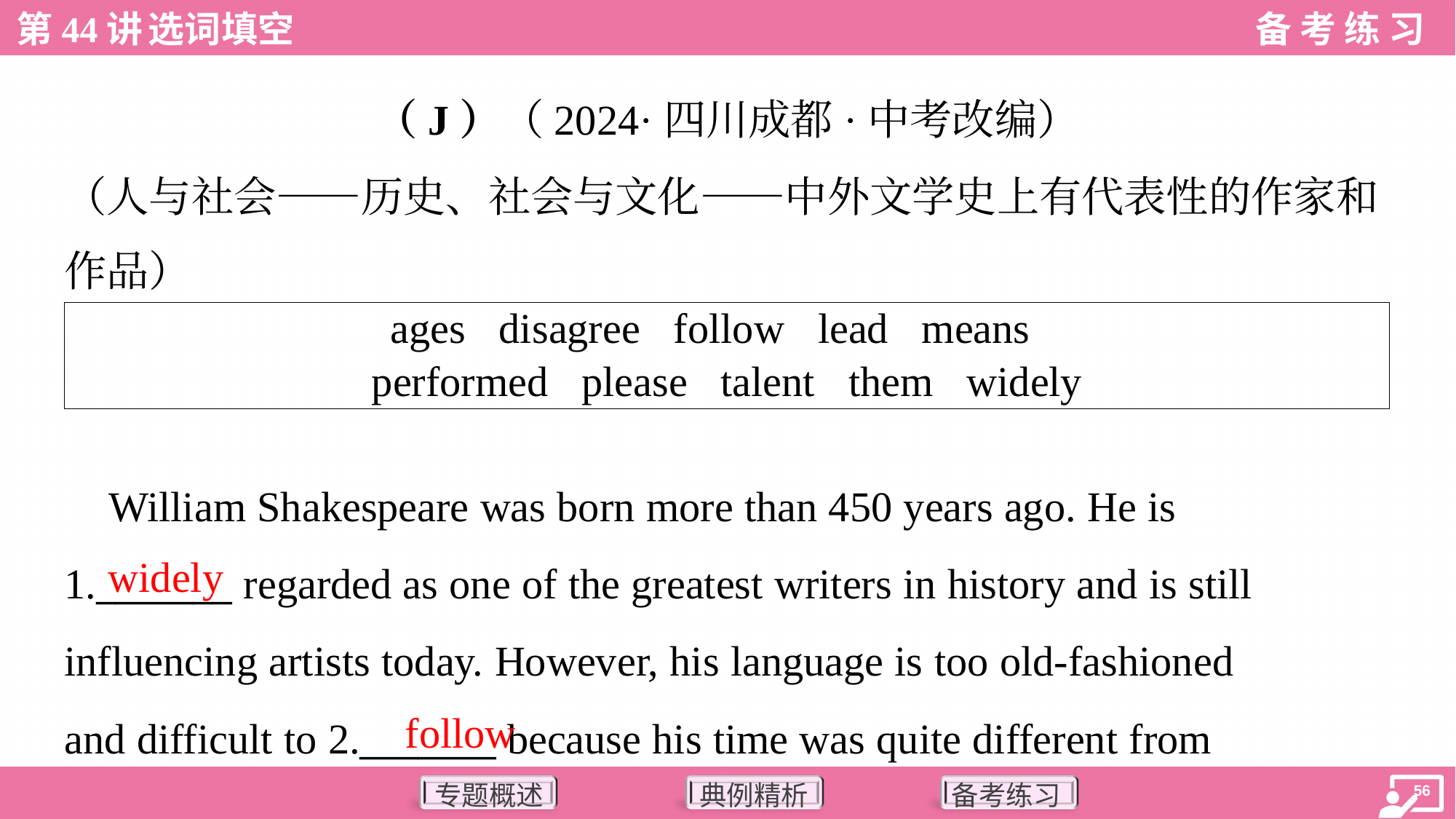

（J）（2024·四川成都·中考改编）
（人与社会——历史、社会与文化——中外文学史上有代表性的作家和
作品）
| ages disagree follow lead means performed please talent them widely |
| --- |
    William Shakespeare was born more than 450 years ago. He is
1._______ regarded as one of the greatest writers in history and is still
influencing artists today. However, his language is too old-fashioned
and difficult to 2._______ because his time was quite different from

widely
follow